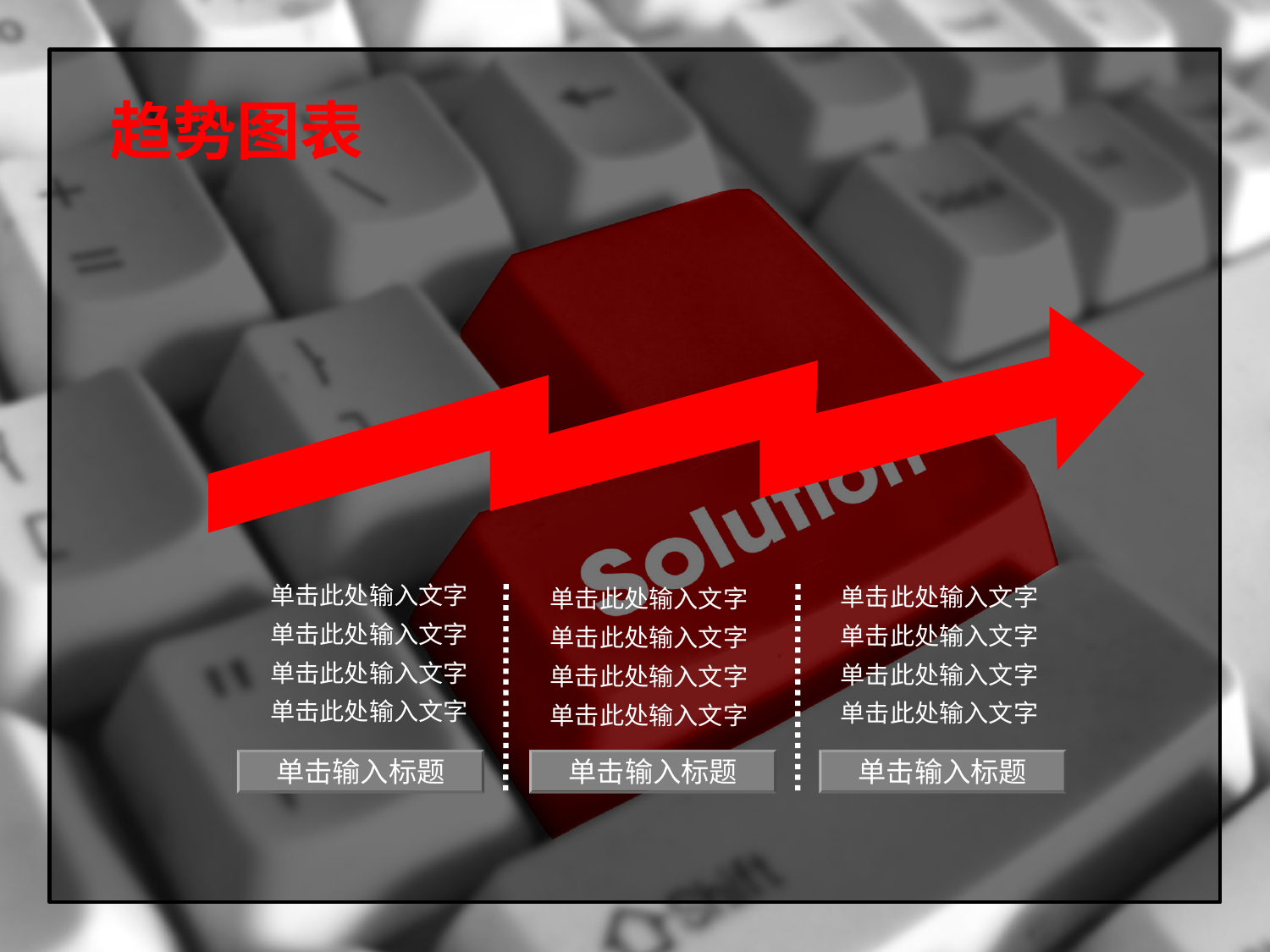

# 趋势图表

单击此处输入文字
单击此处输入文字
单击此处输入文字
单击此处输入文字
单击此处输入文字
单击此处输入文字
单击此处输入文字
单击此处输入文字
单击此处输入文字
单击此处输入文字
单击此处输入文字
单击此处输入文字
单击输入标题
单击输入标题
单击输入标题